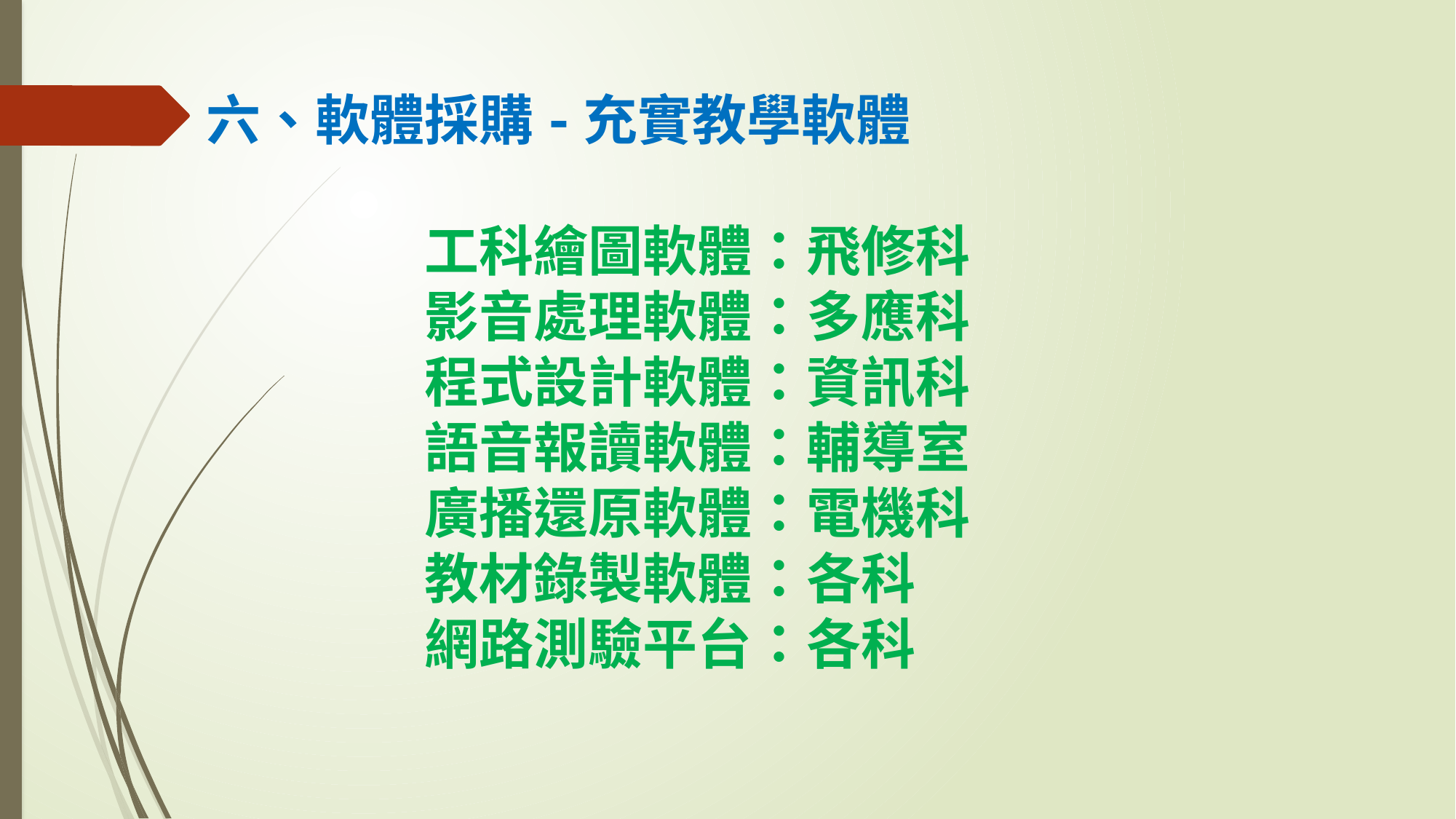

六、軟體採購-充實教學軟體

		工科繪圖軟體：飛修科
		影音處理軟體：多應科
		程式設計軟體：資訊科
		語音報讀軟體：輔導室
		廣播還原軟體：電機科
		教材錄製軟體：各科
		網路測驗平台：各科